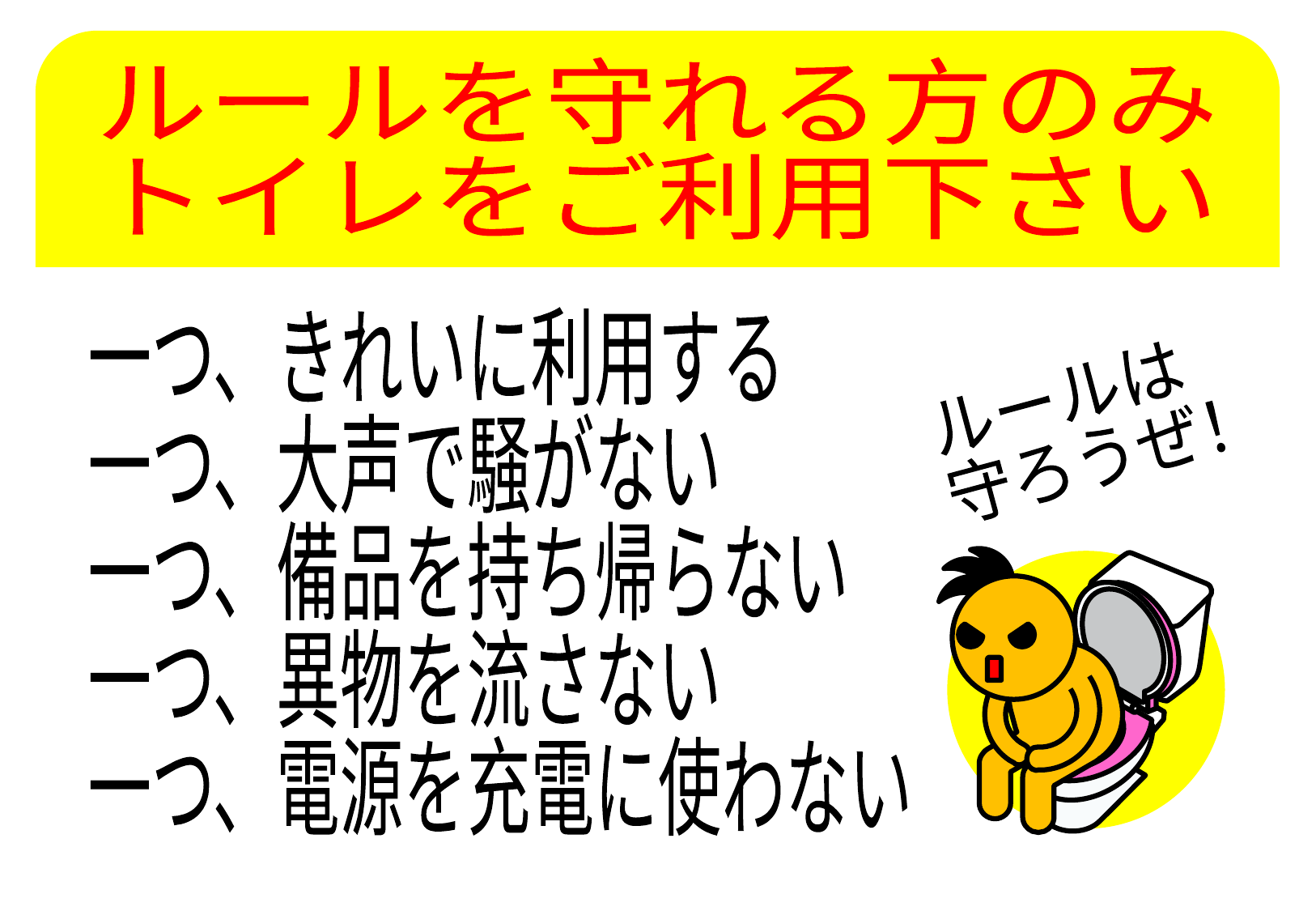

ルールを守れる方のみ
トイレをご利用下さい
一つ、きれいに利用する
一つ、大声で騒がない
一つ、備品を持ち帰らない
一つ、異物を流さない
一つ、電源を充電に使わない
ルールは
守ろうぜ！